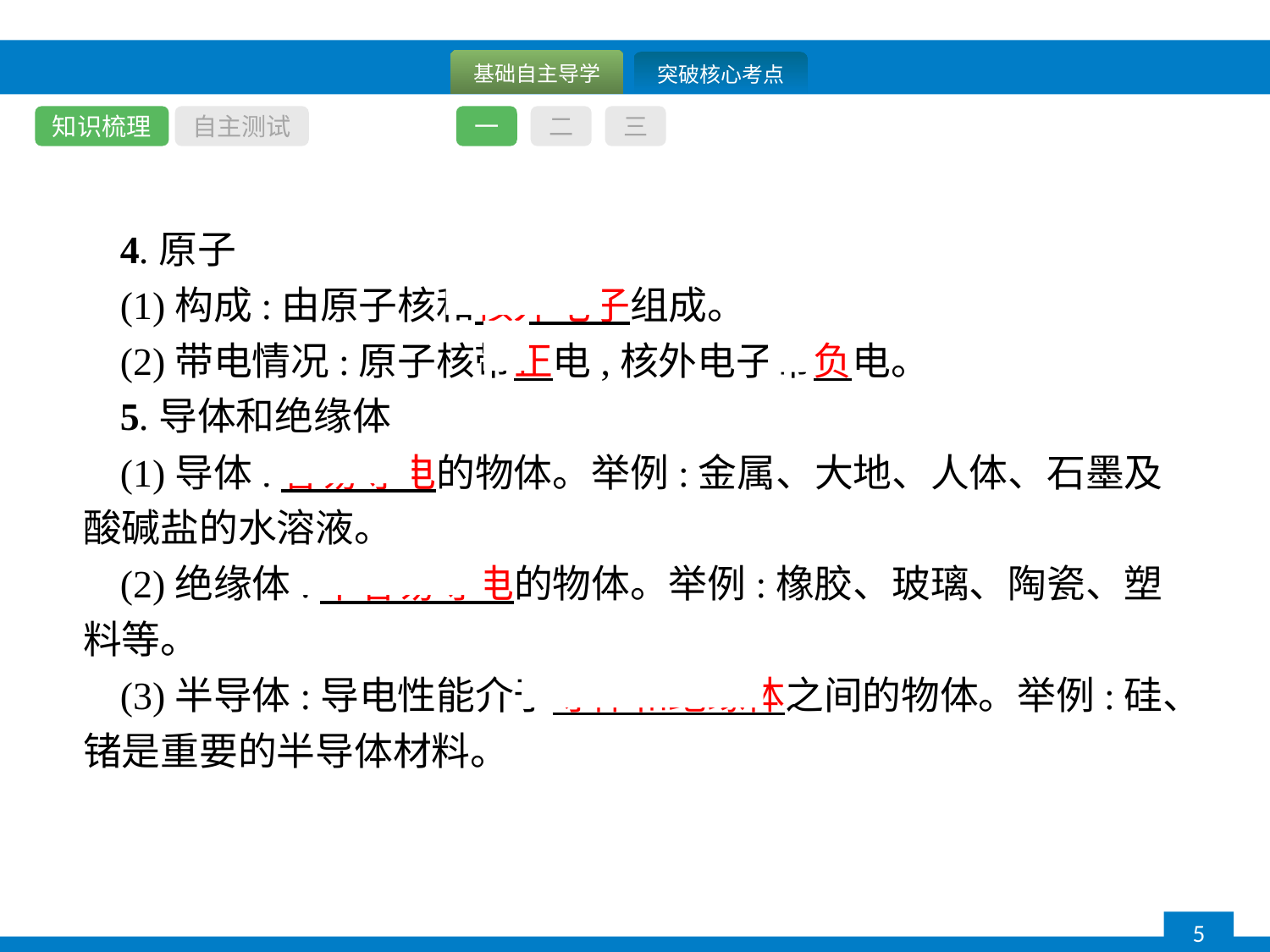

知识梳理
自主测试
一
二
三
4.原子
(1)构成:由原子核和核外电子组成。
(2)带电情况:原子核带正电,核外电子带负电。
5.导体和绝缘体
(1)导体:容易导电的物体。举例:金属、大地、人体、石墨及酸碱盐的水溶液。
(2)绝缘体:不容易导电的物体。举例:橡胶、玻璃、陶瓷、塑料等。
(3)半导体:导电性能介于导体和绝缘体之间的物体。举例:硅、锗是重要的半导体材料。